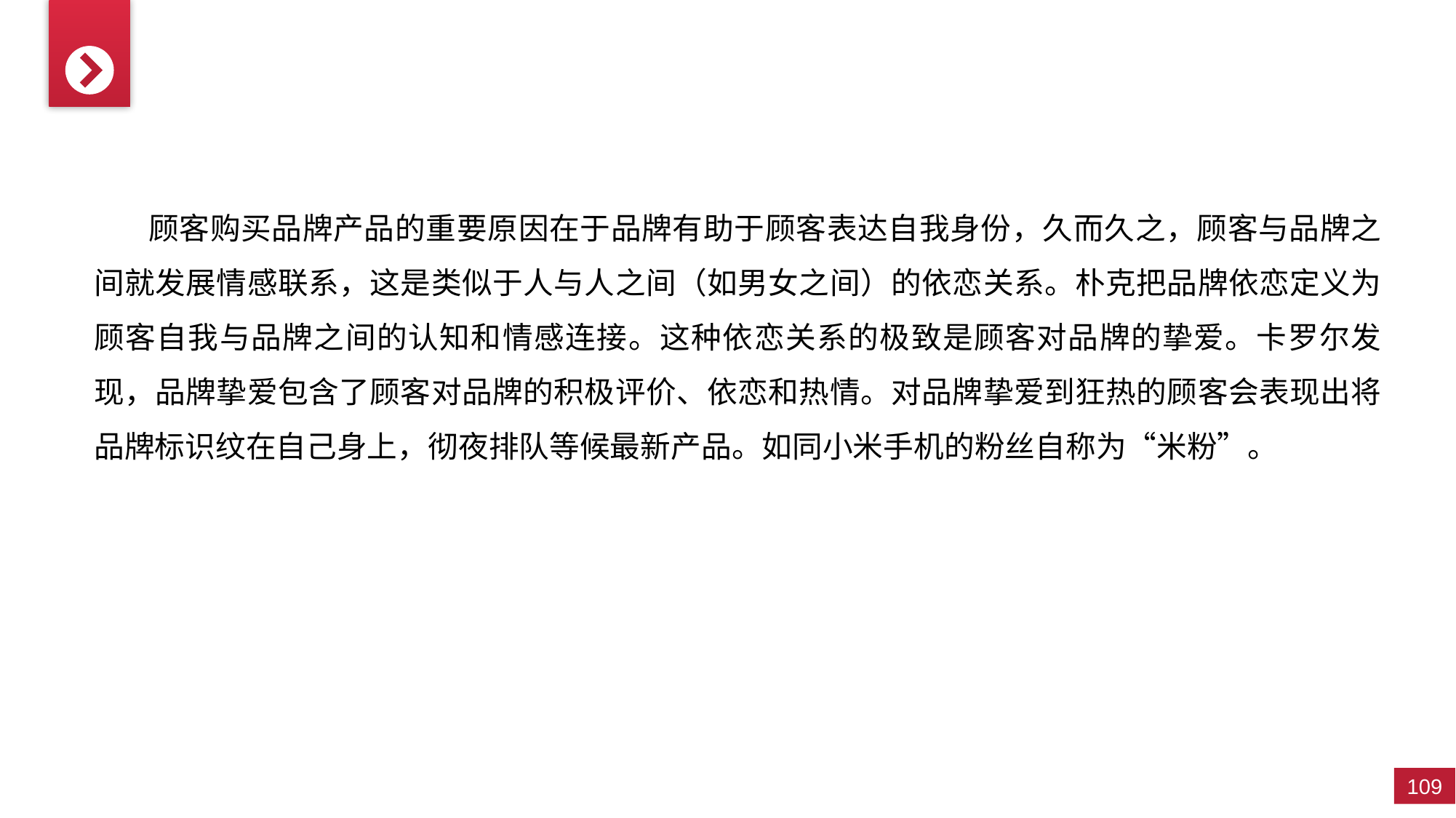

顾客购买品牌产品的重要原因在于品牌有助于顾客表达自我身份，久而久之，顾客与品牌之间就发展情感联系，这是类似于人与人之间（如男女之间）的依恋关系。朴克把品牌依恋定义为顾客自我与品牌之间的认知和情感连接。这种依恋关系的极致是顾客对品牌的挚爱。卡罗尔发现，品牌挚爱包含了顾客对品牌的积极评价、依恋和热情。对品牌挚爱到狂热的顾客会表现出将品牌标识纹在自己身上，彻夜排队等候最新产品。如同小米手机的粉丝自称为“米粉”。